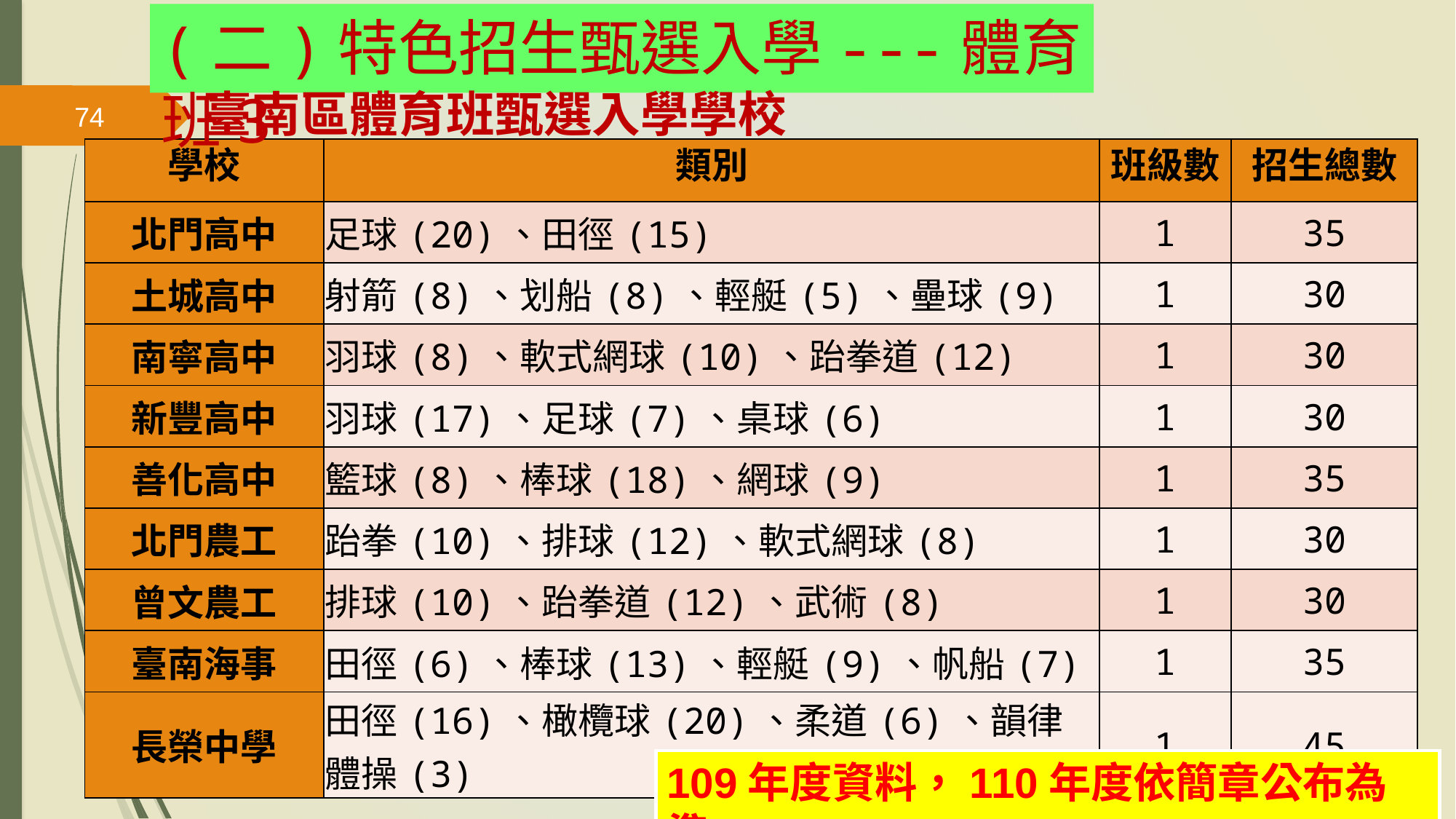

(二)特色招生甄選入學---體育班3
# 臺南區體育班甄選入學學校
74
| 學校 | 類別 | 班級數 | 招生總數 |
| --- | --- | --- | --- |
| 北門高中 | 足球(20)、田徑(15) | 1 | 35 |
| 土城高中 | 射箭(8)、划船(8)、輕艇(5)、壘球(9) | 1 | 30 |
| 南寧高中 | 羽球(8)、軟式網球(10)、跆拳道(12) | 1 | 30 |
| 新豐高中 | 羽球(17)、足球(7)、桌球(6) | 1 | 30 |
| 善化高中 | 籃球(8)、棒球(18)、網球(9) | 1 | 35 |
| 北門農工 | 跆拳(10)、排球(12)、軟式網球(8) | 1 | 30 |
| 曾文農工 | 排球(10)、跆拳道(12)、武術(8) | 1 | 30 |
| 臺南海事 | 田徑(6)、棒球(13)、輕艇(9)、帆船(7) | 1 | 35 |
| 長榮中學 | 田徑(16)、橄欖球(20)、柔道(6)、韻律體操(3) | 1 | 45 |
109年度資料，110年度依簡章公布為準